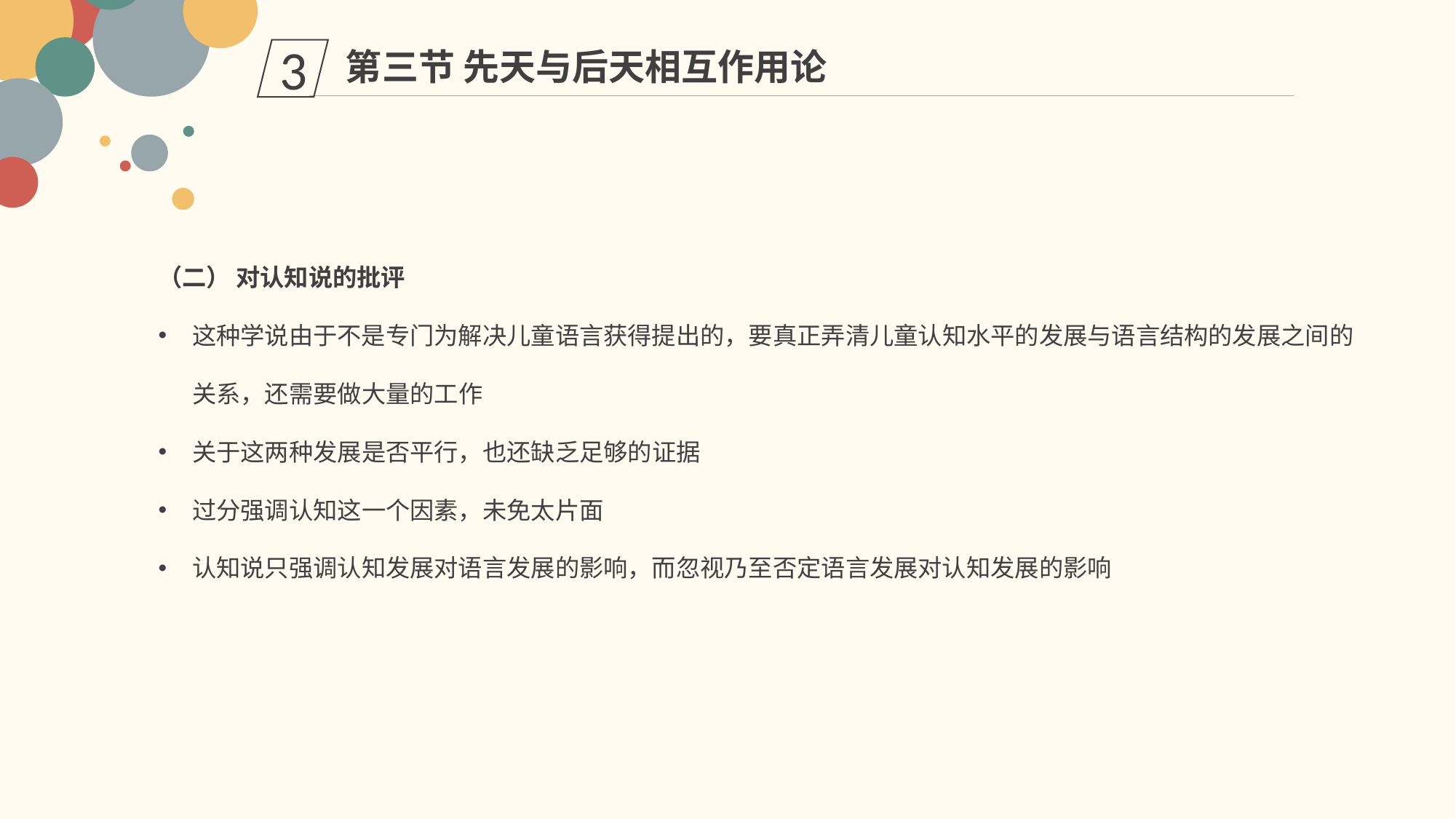

第三节 先天与后天相互作用论
3
（二） 对认知说的批评
这种学说由于不是专门为解决儿童语言获得提出的，要真正弄清儿童认知水平的发展与语言结构的发展之间的关系，还需要做大量的工作
关于这两种发展是否平行，也还缺乏足够的证据
过分强调认知这一个因素，未免太片面
认知说只强调认知发展对语言发展的影响，而忽视乃至否定语言发展对认知发展的影响